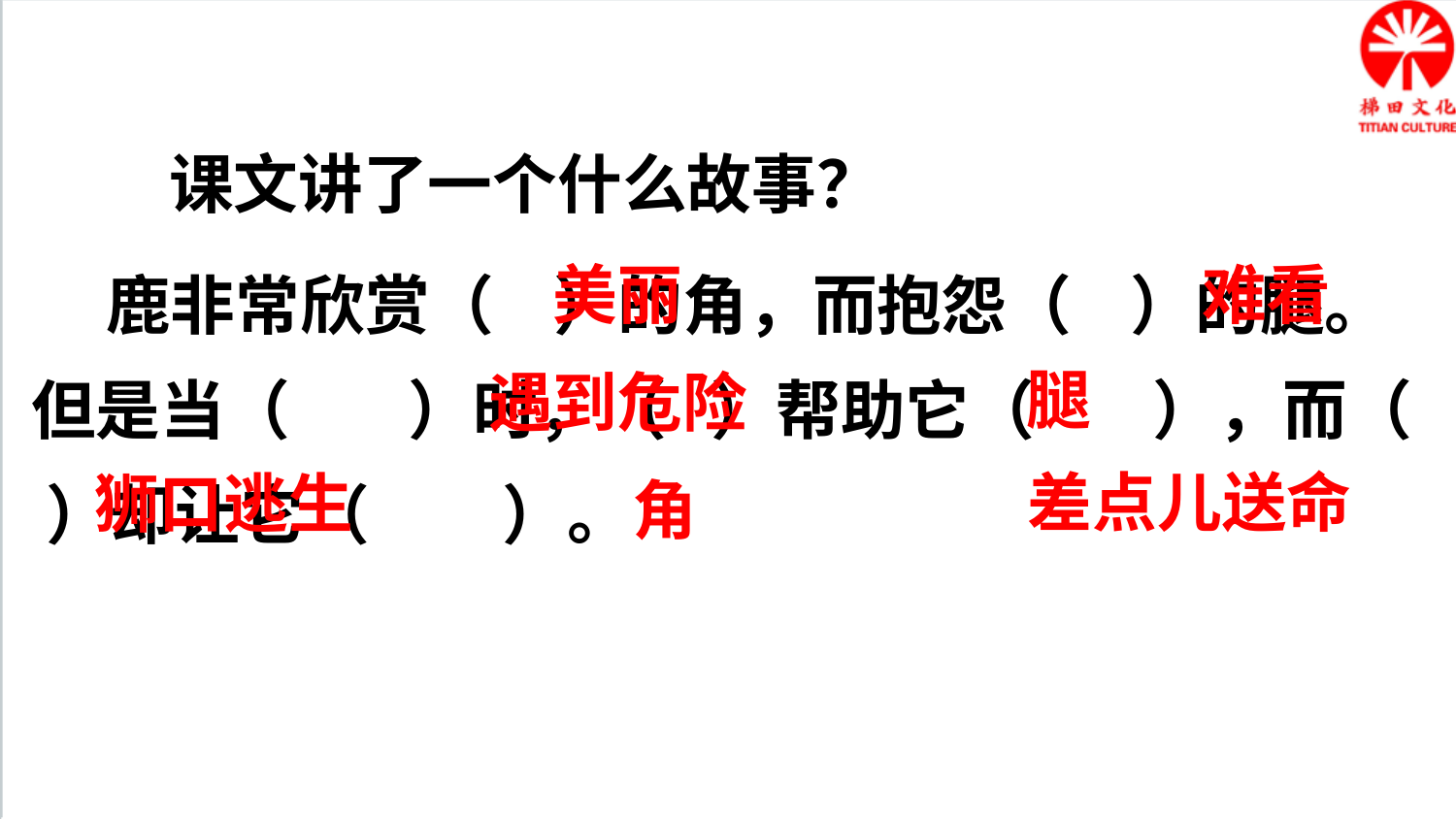

课文讲了一个什么故事？
    鹿非常欣赏（    ）的角，而抱怨（    ）的腿。但是当（        ）时，（   ）帮助它（        ），而（   ）却让它（         ）。
美丽
难看
腿
遇到危险
差点儿送命
狮口逃生
角